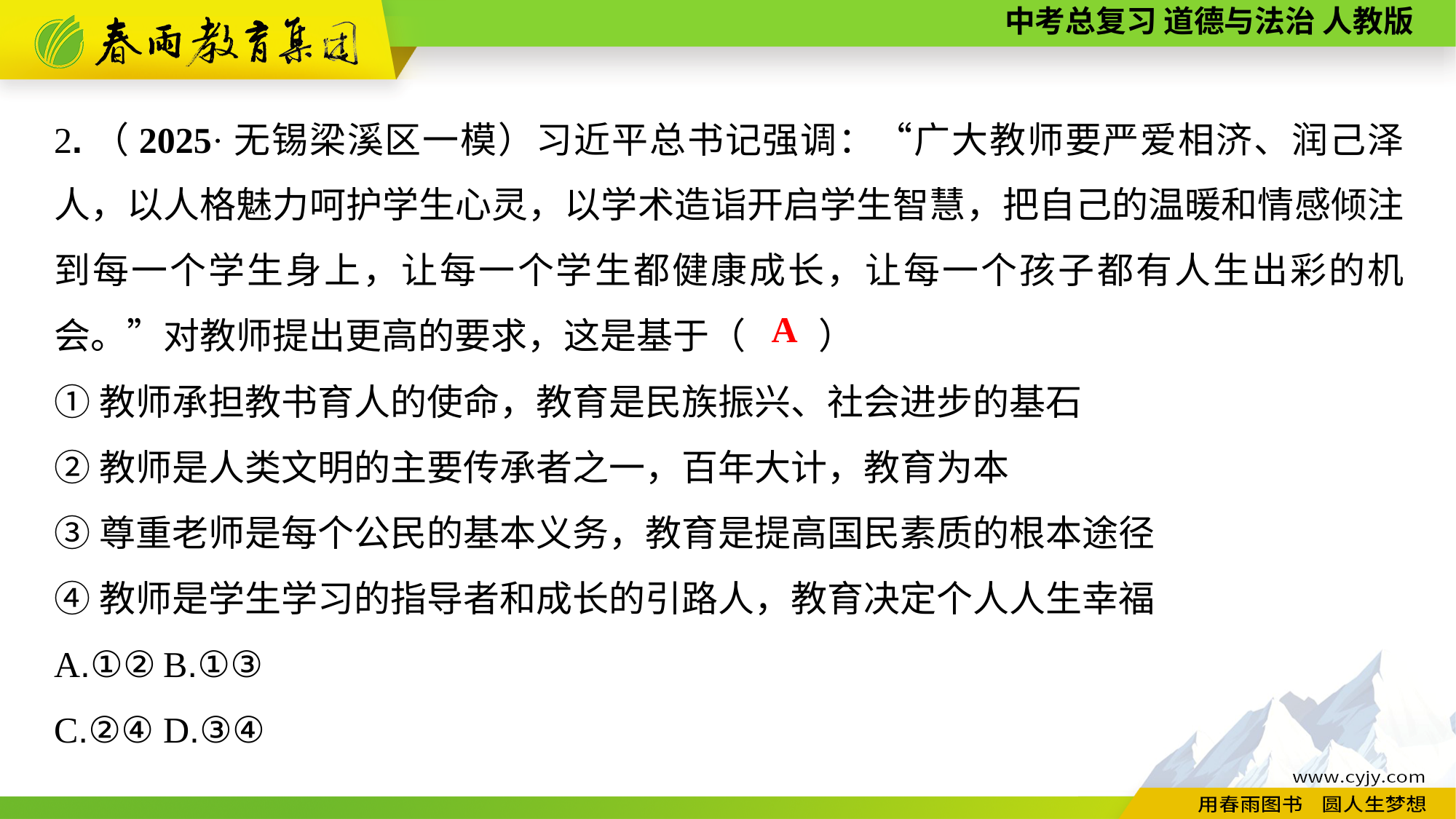

2.（2025·无锡梁溪区一模）习近平总书记强调：“广大教师要严爱相济、润己泽人，以人格魅力呵护学生心灵，以学术造诣开启学生智慧，把自己的温暖和情感倾注到每一个学生身上，让每一个学生都健康成长，让每一个孩子都有人生出彩的机会。”对教师提出更高的要求，这是基于（　　）
①教师承担教书育人的使命，教育是民族振兴、社会进步的基石
②教师是人类文明的主要传承者之一，百年大计，教育为本
③尊重老师是每个公民的基本义务，教育是提高国民素质的根本途径
④教师是学生学习的指导者和成长的引路人，教育决定个人人生幸福
A.①②	B.①③
C.②④	D.③④
A